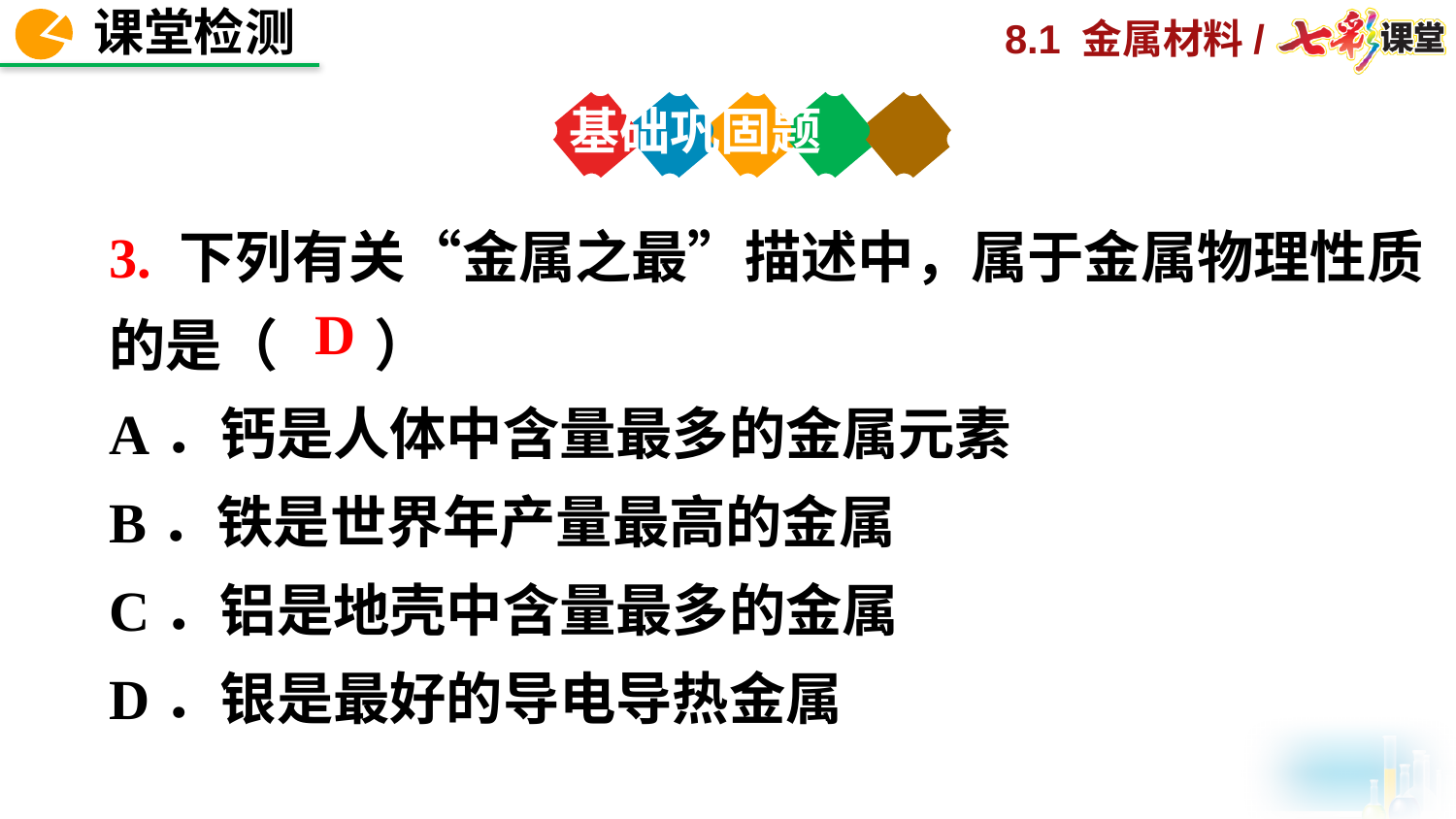

基础巩固题

3. 下列有关“金属之最”描述中，属于金属物理性质的是（　   ）
A．钙是人体中含量最多的金属元素
B．铁是世界年产量最高的金属
C．铝是地壳中含量最多的金属
D．银是最好的导电导热金属
D